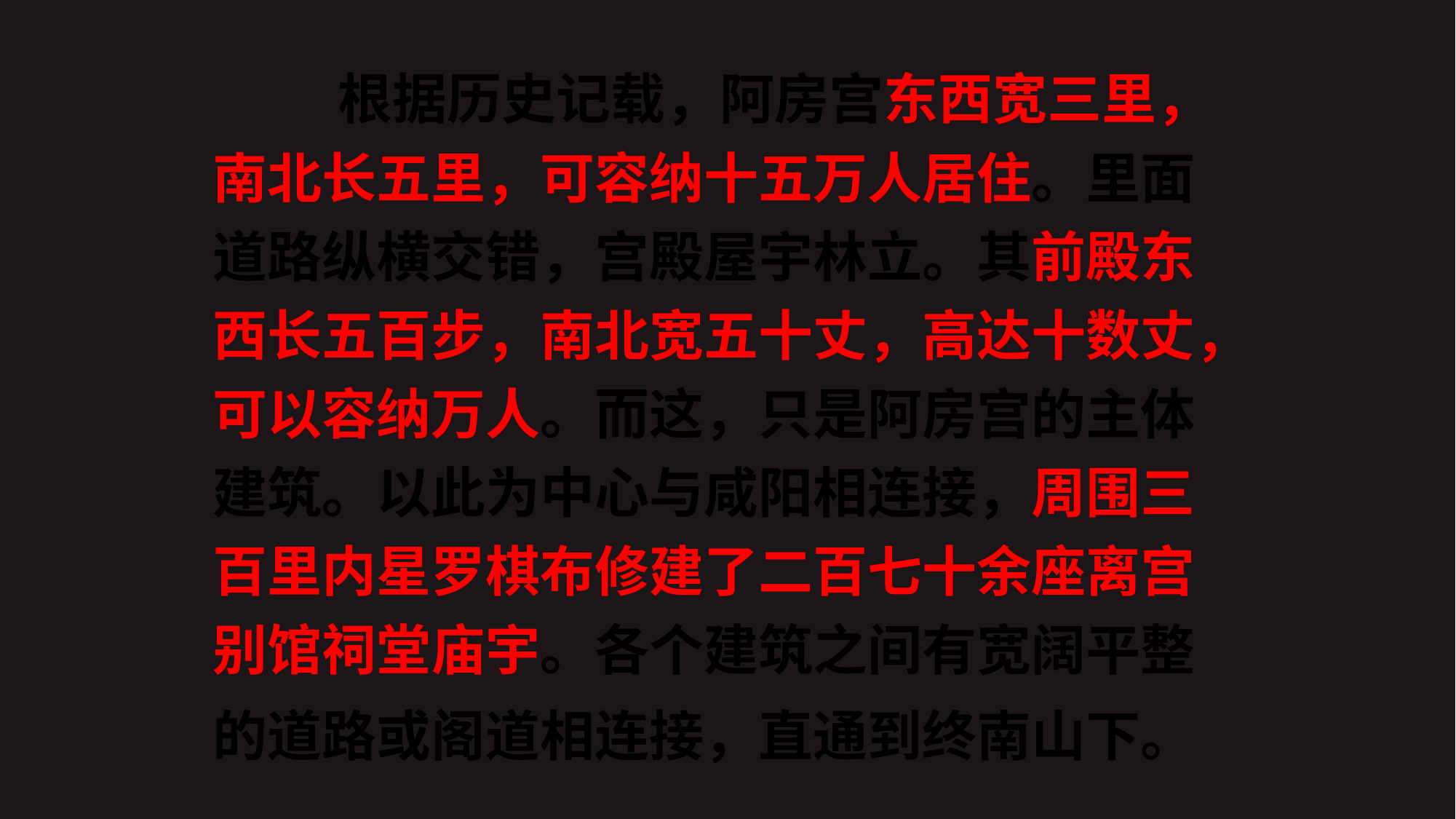

根据历史记载，阿房宫东西宽三里，南北长五里，可容纳十五万人居住。里面道路纵横交错，宫殿屋宇林立。其前殿东西长五百步，南北宽五十丈，高达十数丈，可以容纳万人。而这，只是阿房宫的主体建筑。以此为中心与咸阳相连接，周围三百里内星罗棋布修建了二百七十余座离宫别馆祠堂庙宇。各个建筑之间有宽阔平整的道路或阁道相连接，直通到终南山下。